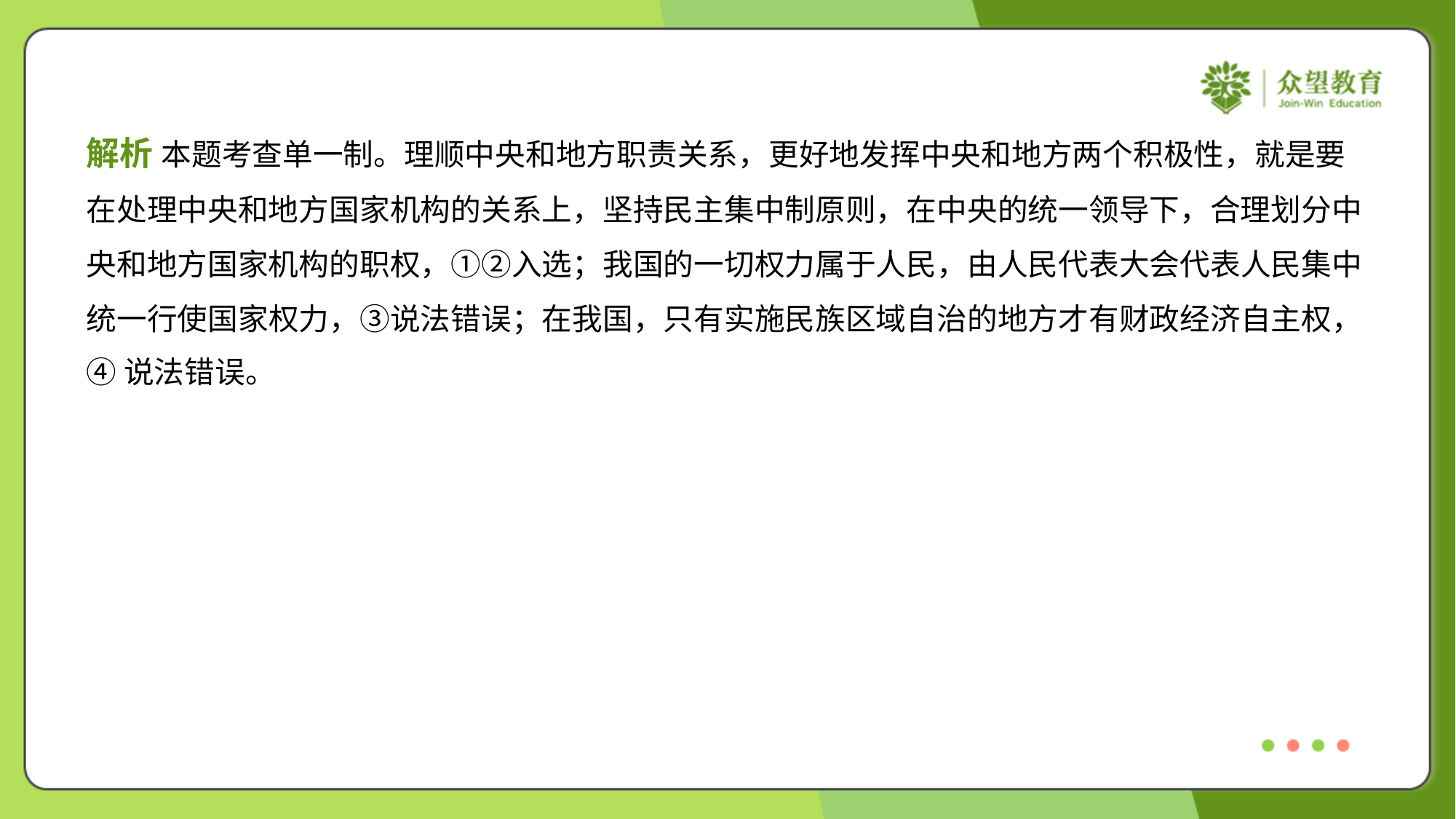

解析 本题考查单一制。理顺中央和地方职责关系，更好地发挥中央和地方两个积极性，就是要
在处理中央和地方国家机构的关系上，坚持民主集中制原则，在中央的统一领导下，合理划分中
央和地方国家机构的职权，①②入选；我国的一切权力属于人民，由人民代表大会代表人民集中
统一行使国家权力，③说法错误；在我国，只有实施民族区域自治的地方才有财政经济自主权，
④说法错误。